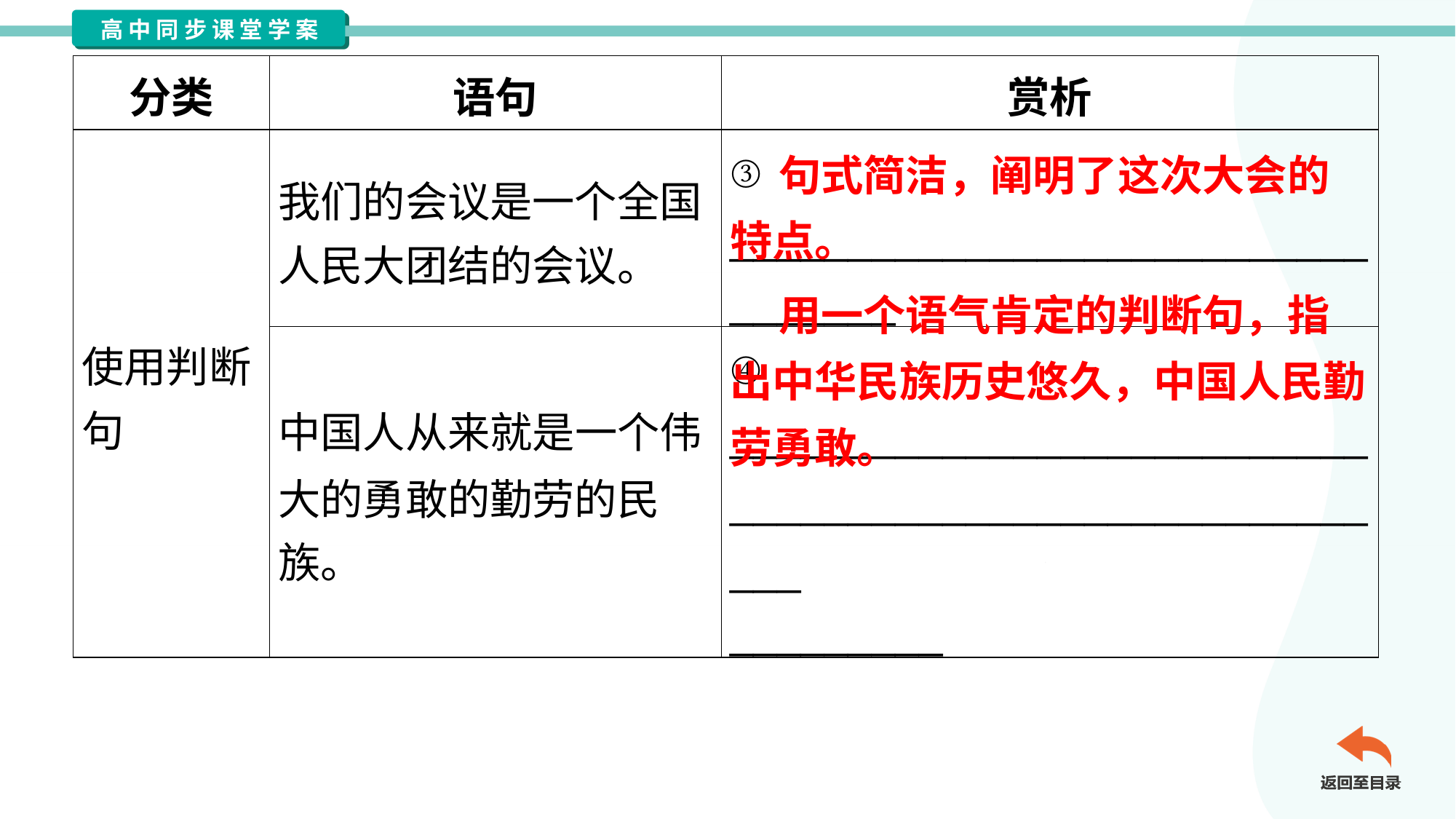

| 分类 | 语句 | 赏析 |
| --- | --- | --- |
| 使用判断 句 | 我们的会议是一个全国 人民大团结的会议。 | ③ \_\_\_\_\_\_\_\_\_\_\_\_\_\_\_\_\_\_\_\_\_\_\_\_\_\_\_ \_\_\_\_\_\_\_ |
|  | 中国人从来就是一个伟 大的勇敢的勤劳的民 族。 | ④ \_\_\_\_\_\_\_\_\_\_\_\_\_\_\_\_\_\_\_\_\_\_\_\_\_\_\_ \_\_\_\_\_\_\_\_\_\_\_\_\_\_\_\_\_\_\_\_\_\_\_\_\_\_\_\_\_\_ \_\_\_\_\_\_\_\_\_ |
    句式简洁，阐明了这次大会的特点。
    用一个语气肯定的判断句，指出中华民族历史悠久，中国人民勤劳勇敢。